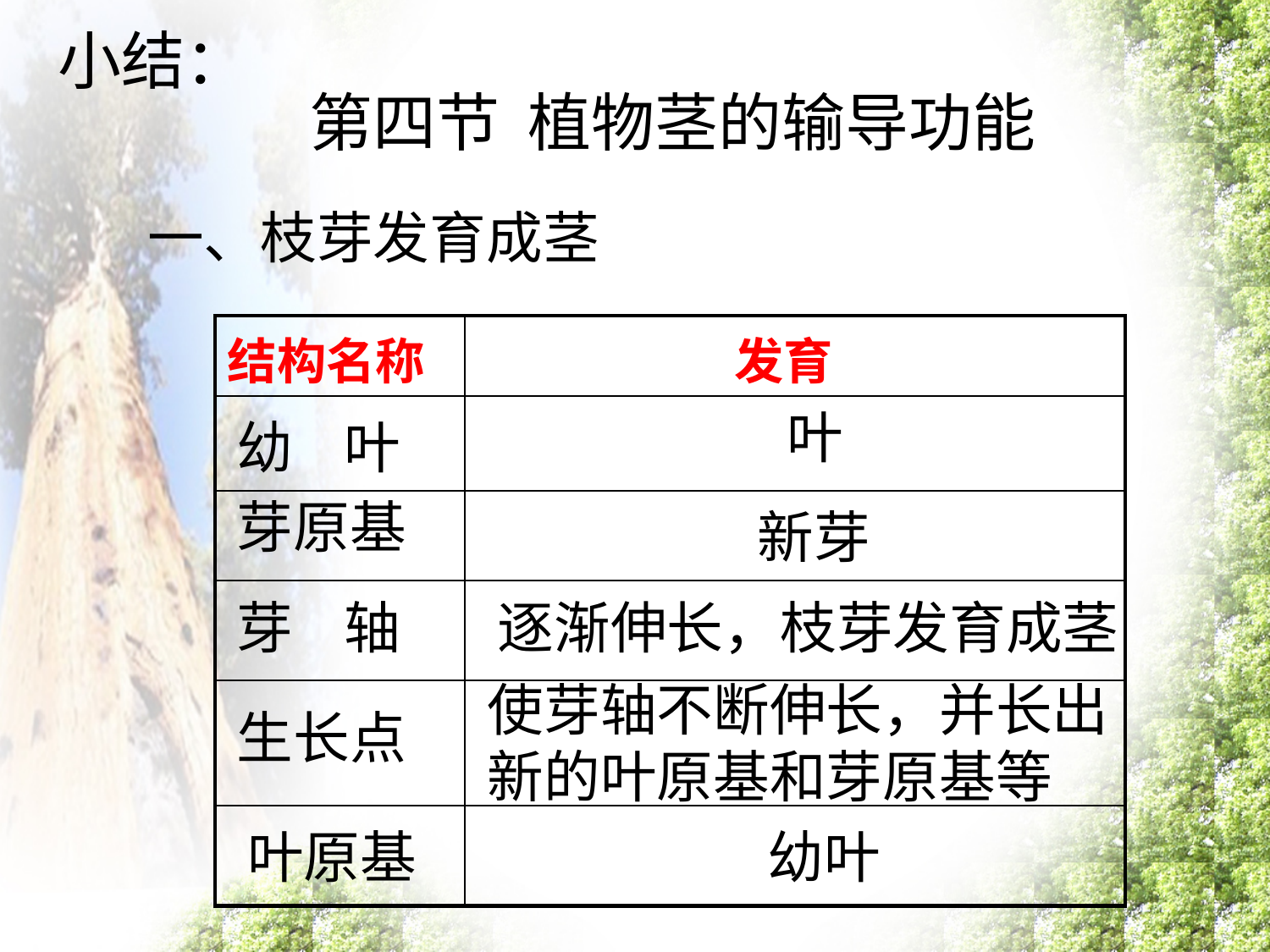

小结：
第四节  植物茎的输导功能
一、枝芽发育成茎
| 结构名称 | 发育 |
| --- | --- |
|  |  |
|  |  |
|  |  |
|  |  |
|  |  |
叶
幼    叶
芽原基
新芽
芽    轴
逐渐伸长，枝芽发育成茎
使芽轴不断伸长，并长出新的叶原基和芽原基等
生长点
叶原基
幼叶